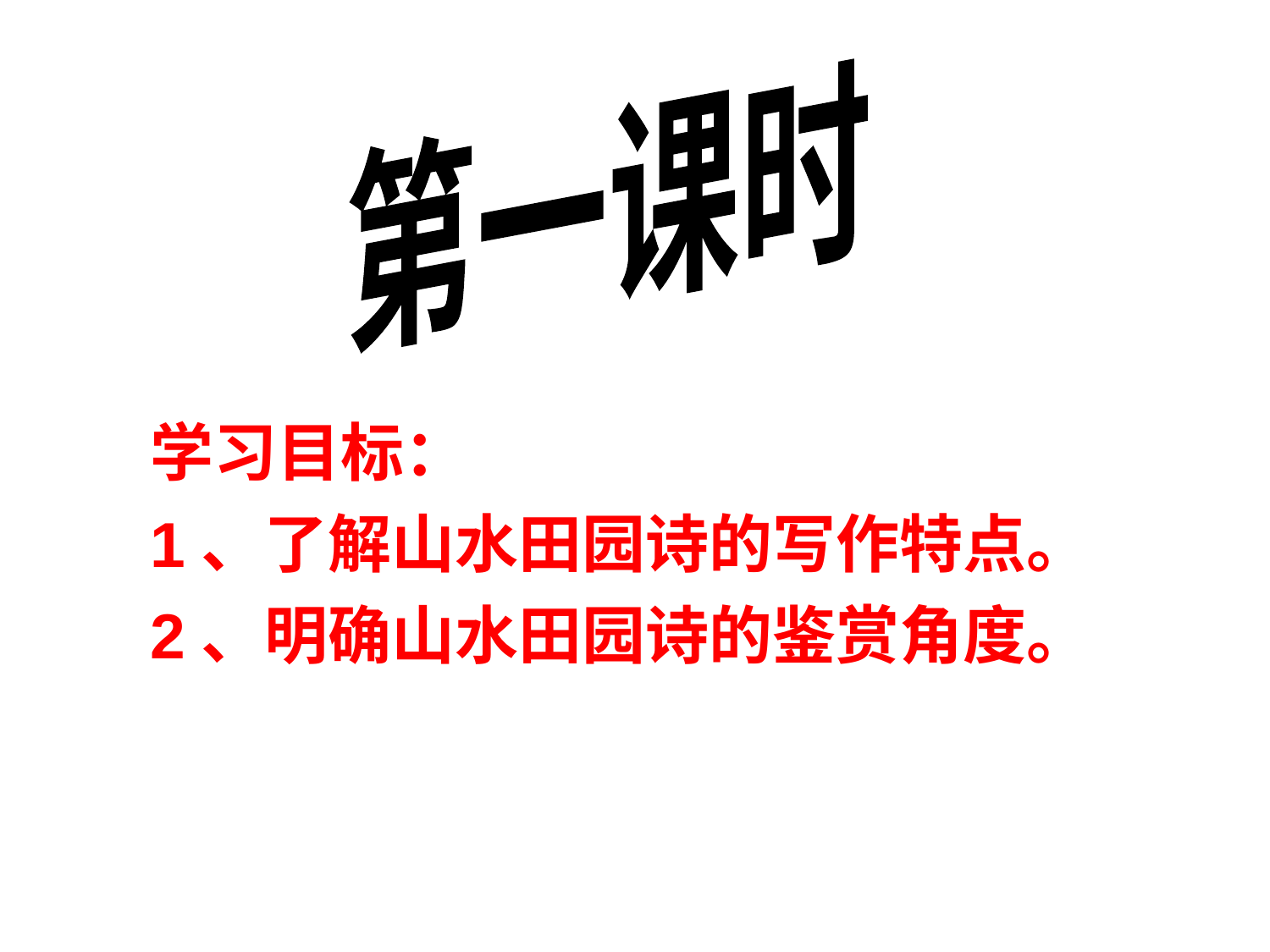

第一课时
学习目标：
1、了解山水田园诗的写作特点。
2、明确山水田园诗的鉴赏角度。